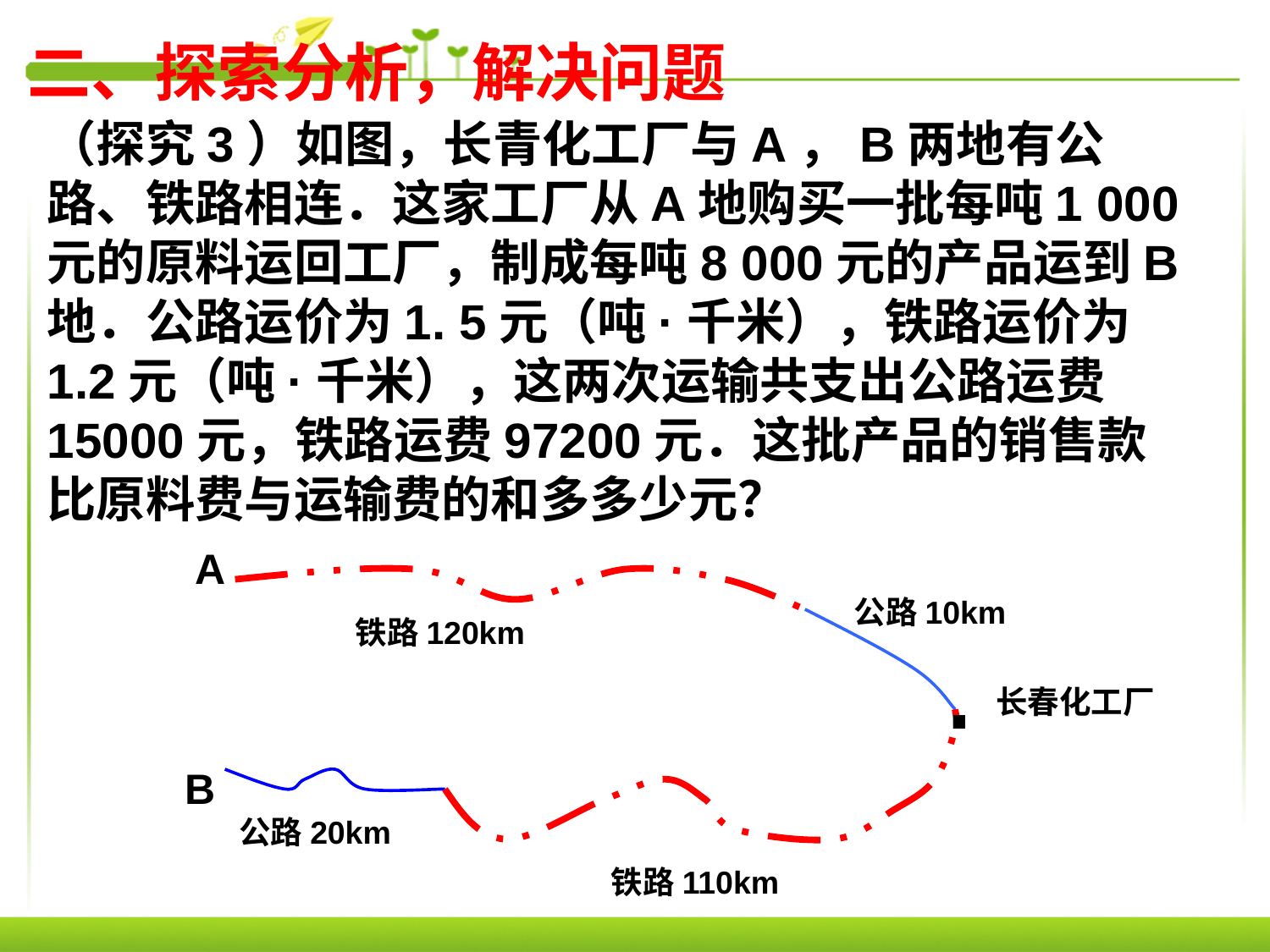

二、探索分析，解决问题
（探究3）如图，长青化工厂与A，B两地有公路、铁路相连．这家工厂从A地购买一批每吨1 000元的原料运回工厂，制成每吨8 000元的产品运到B地．公路运价为1. 5元（吨·千米），铁路运价为1.2元（吨·千米），这两次运输共支出公路运费15000元，铁路运费97200元．这批产品的销售款比原料费与运输费的和多多少元？
A

公路10km
.
铁路120km
长春化工厂

B
公路20km
铁路110km